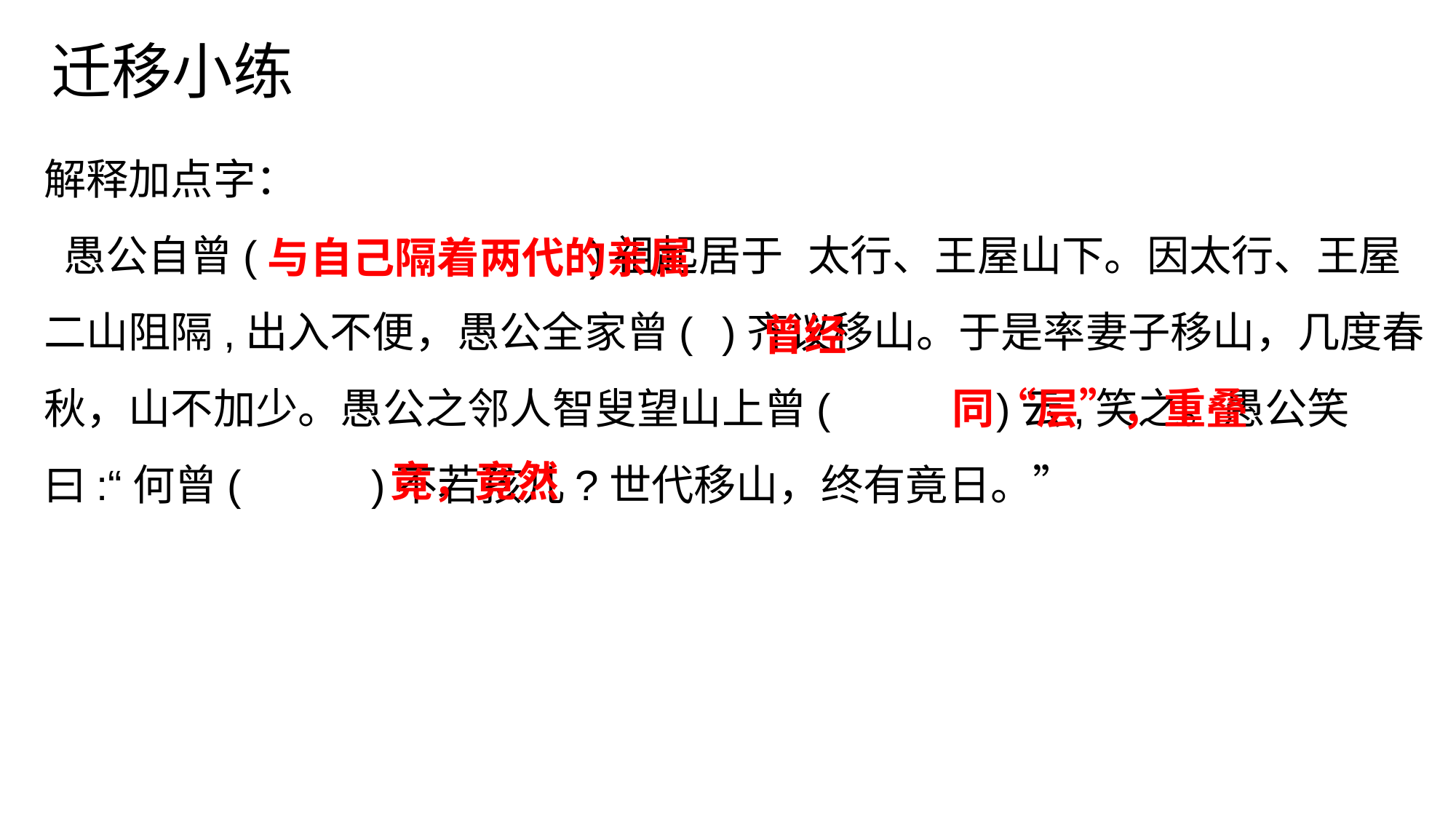

迁移小练
解释加点字：
 愚公自曾(                    	)祖起居于	太行、王屋山下。因太行、王屋二山阻隔,出入不便，愚公全家曾(	  )齐议移山。于是率妻子移山，几度春秋，山不加少。愚公之邻人智叟望山上曾(              )云,笑之。愚公笑曰:“何曾(      	)不若孩儿?世代移山，终有竟日。”

与自己隔着两代的亲属
曾经
同“层”，重叠
竟，竟然